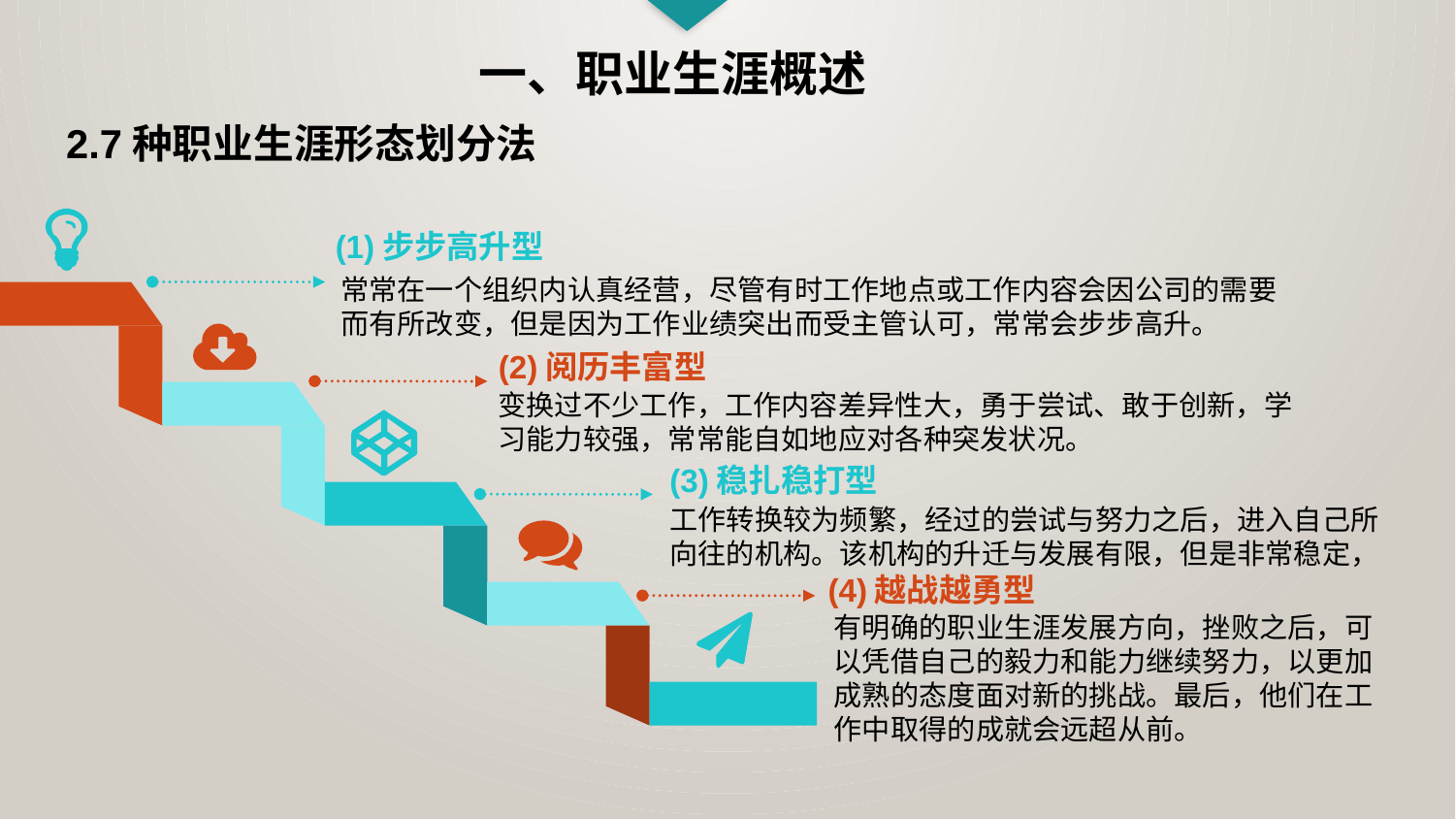

一、职业生涯概述
2.7种职业生涯形态划分法

(1)步步高升型
常常在一个组织内认真经营，尽管有时工作地点或工作内容会因公司的需要而有所改变，但是因为工作业绩突出而受主管认可，常常会步步高升。

(2)阅历丰富型
变换过不少工作，工作内容差异性大，勇于尝试、敢于创新，学习能力较强，常常能自如地应对各种突发状况。

(3)稳扎稳打型

工作转换较为频繁，经过的尝试与努力之后，进入自己所向往的机构。该机构的升迁与发展有限，但是非常稳定，

(4)越战越勇型

有明确的职业生涯发展方向，挫败之后，可以凭借自己的毅力和能力继续努力，以更加成熟的态度面对新的挑战。最后，他们在工作中取得的成就会远超从前。